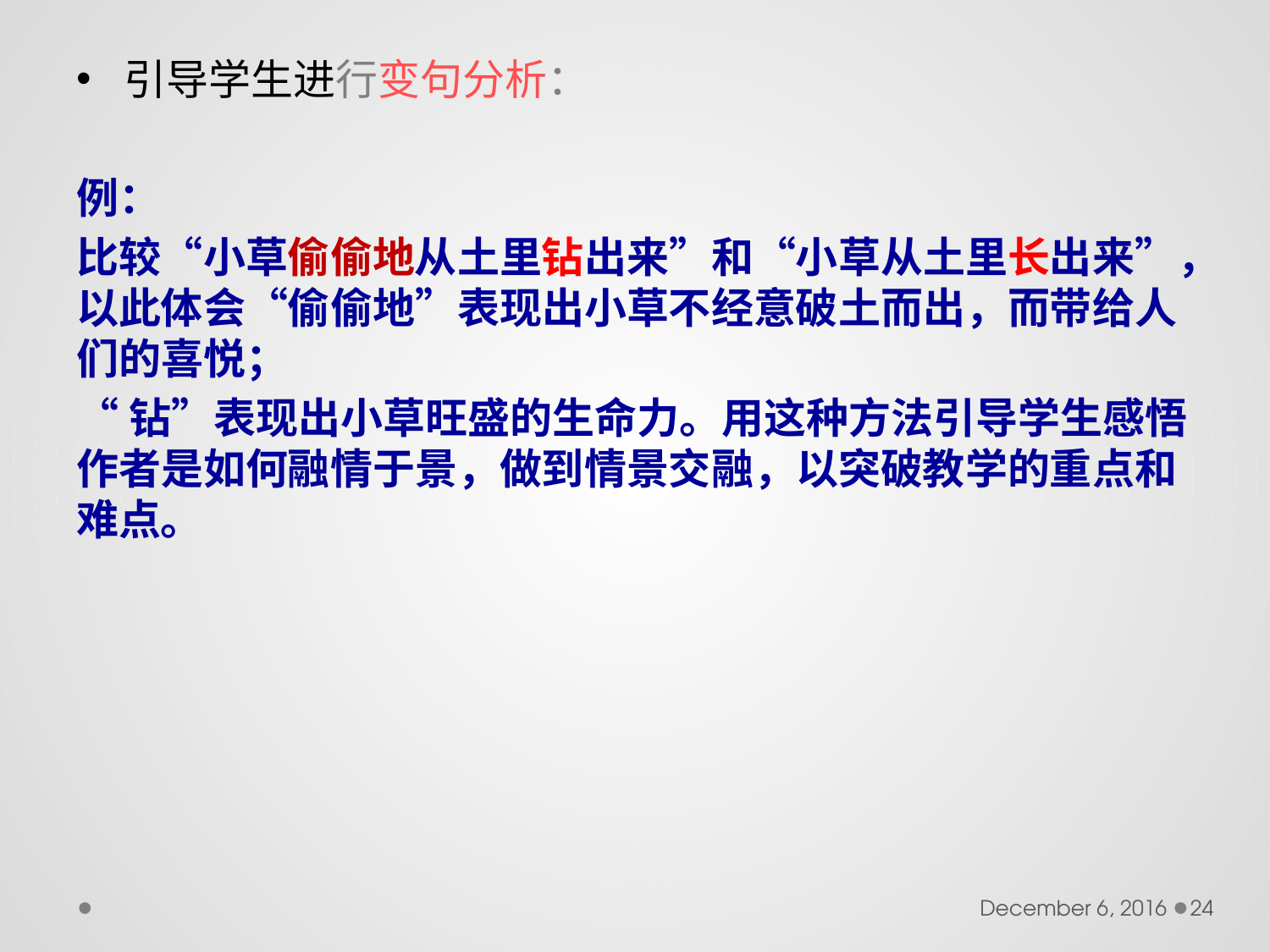

引导学生进行变句分析：

例：
比较“小草偷偷地从土里钻出来”和“小草从土里长出来”，以此体会“偷偷地”表现出小草不经意破土而出，而带给人们的喜悦；
“钻”表现出小草旺盛的生命力。用这种方法引导学生感悟作者是如何融情于景，做到情景交融，以突破教学的重点和难点。

December 6, 2016
24